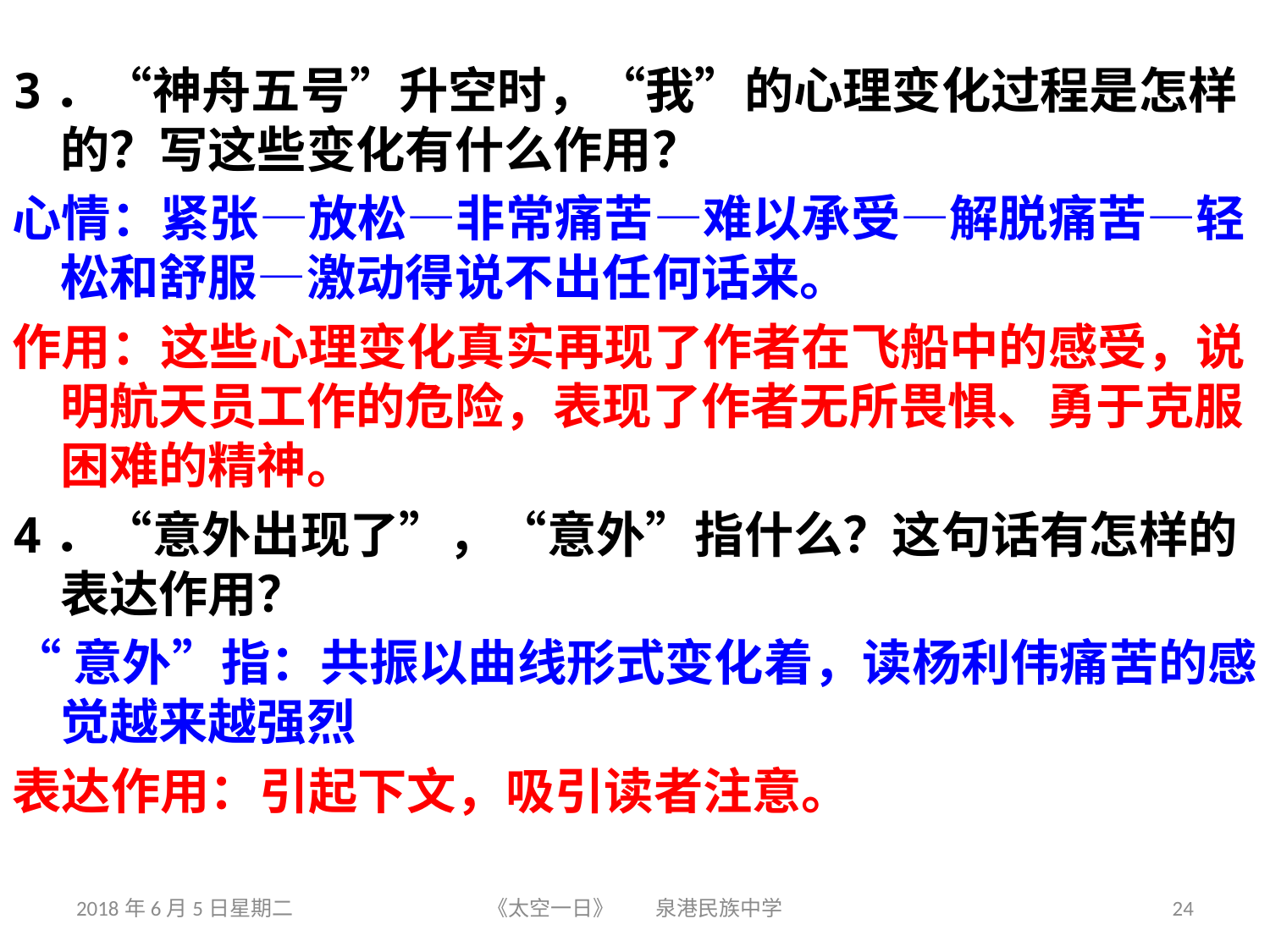

3．“神舟五号”升空时，“我”的心理变化过程是怎样的？写这些变化有什么作用？
心情：紧张—放松—非常痛苦—难以承受—解脱痛苦—轻松和舒服—激动得说不出任何话来。
作用：这些心理变化真实再现了作者在飞船中的感受，说明航天员工作的危险，表现了作者无所畏惧、勇于克服困难的精神。
4．“意外出现了”，“意外”指什么？这句话有怎样的表达作用？
“意外”指：共振以曲线形式变化着，读杨利伟痛苦的感觉越来越强烈
表达作用：引起下文，吸引读者注意。
2018年6月5日星期二
《太空一日》         泉港民族中学
24